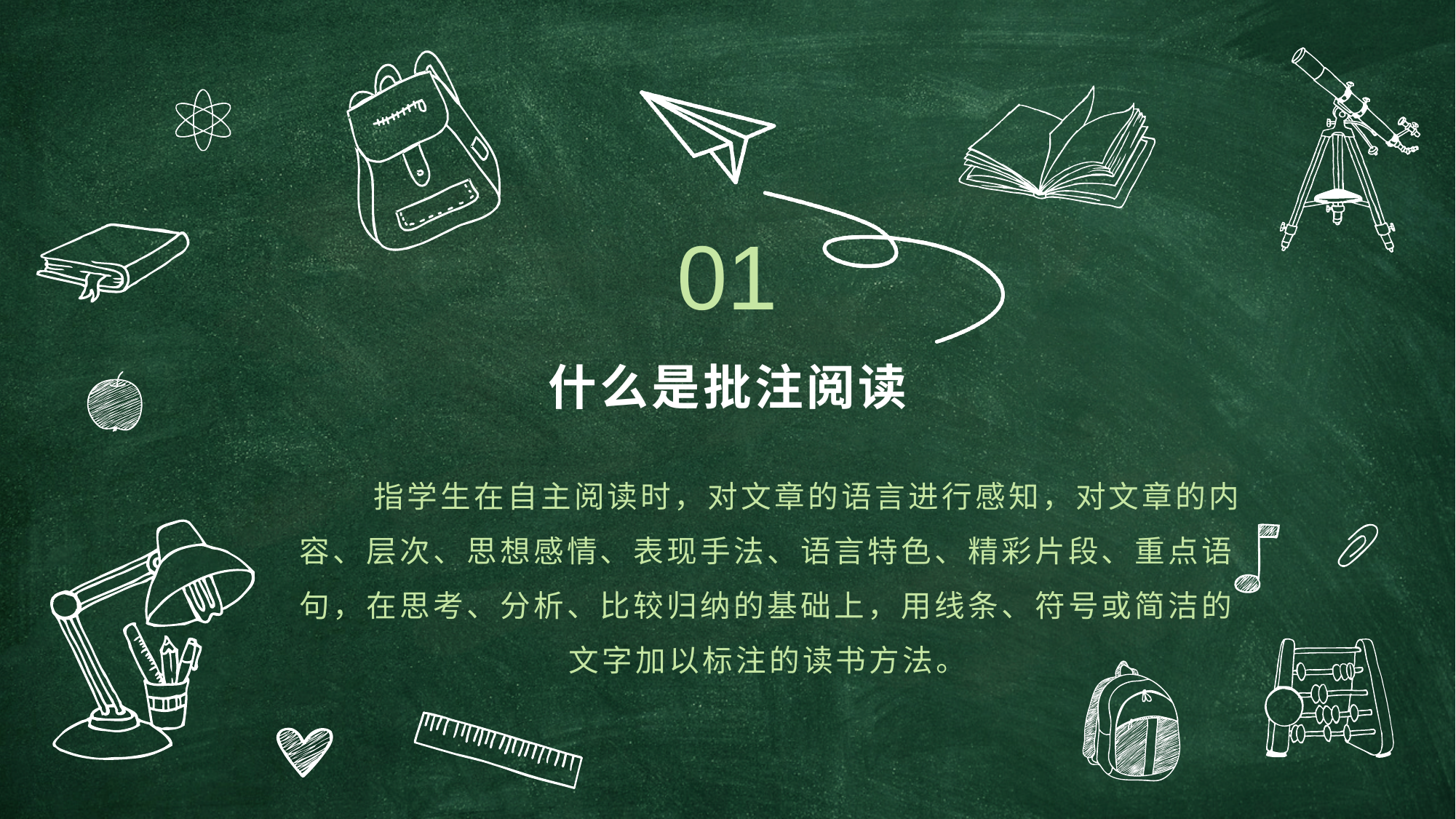

01
什么是批注阅读
  指学生在自主阅读时，对文章的语言进行感知，对文章的内容、层次、思想感情、表现手法、语言特色、精彩片段、重点语句，在思考、分析、比较归纳的基础上，用线条、符号或简洁的文字加以标注的读书方法。